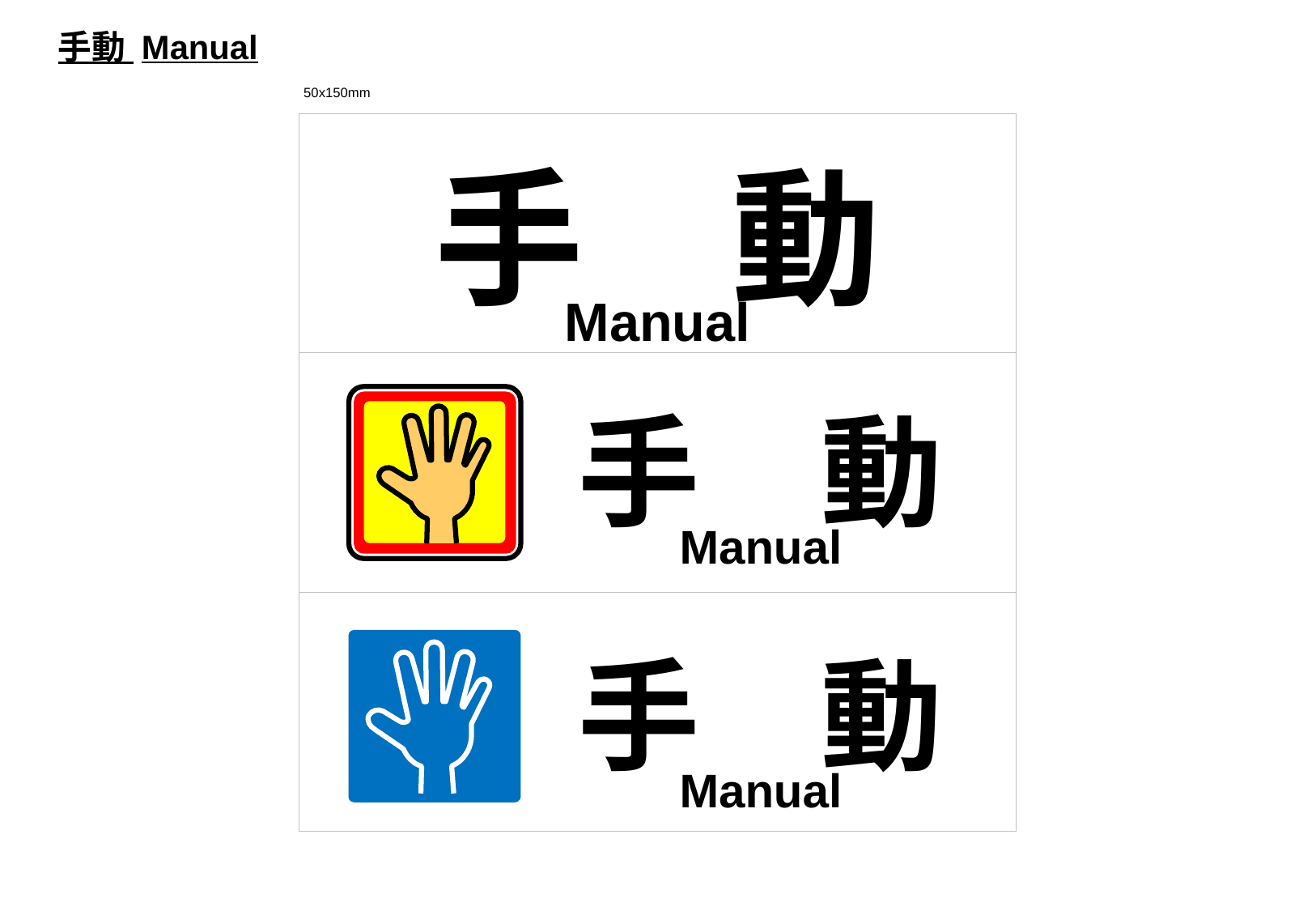

手動 Manual
50x150mm

手　動
Manual

手　動
Manual

手　動
Manual